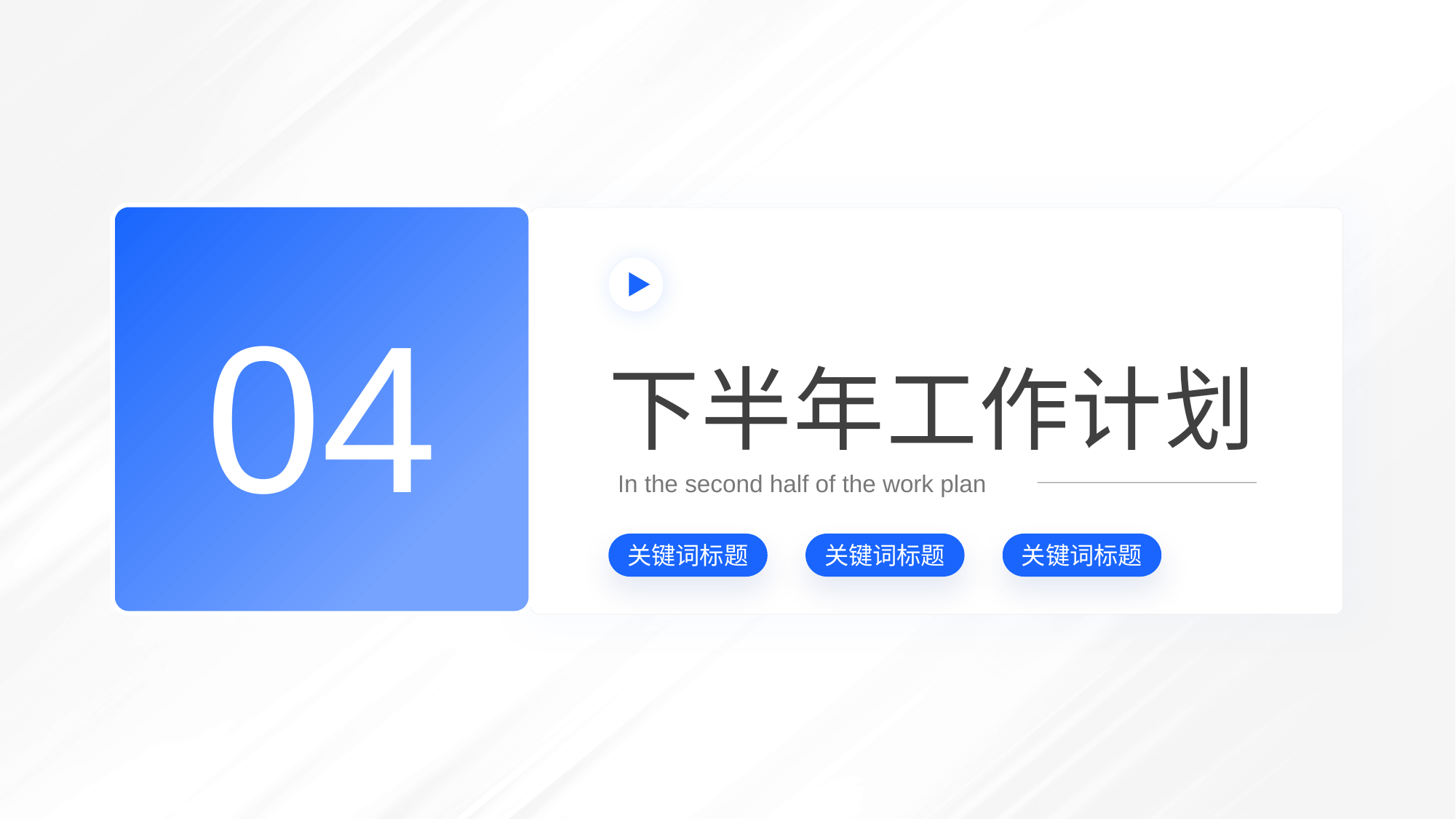

04
下半年工作计划
In the second half of the work plan
关键词标题
关键词标题
关键词标题